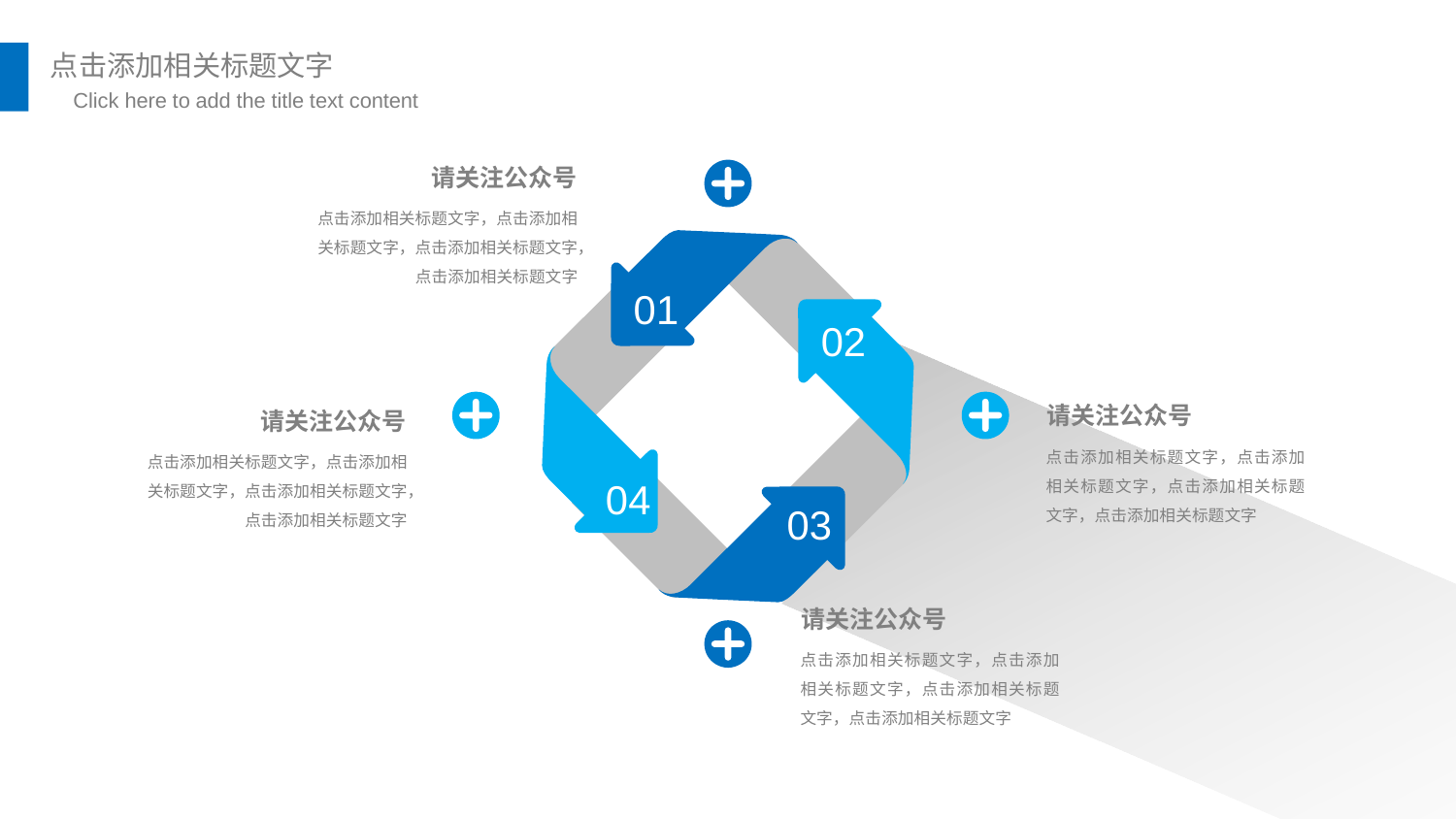

请关注公众号

01
02
04
03
点击添加相关标题文字，点击添加相关标题文字，点击添加相关标题文字，点击添加相关标题文字

请关注公众号
请关注公众号
点击添加相关标题文字，点击添加相关标题文字，点击添加相关标题文字，点击添加相关标题文字
点击添加相关标题文字，点击添加相关标题文字，点击添加相关标题文字，点击添加相关标题文字

请关注公众号

点击添加相关标题文字，点击添加相关标题文字，点击添加相关标题文字，点击添加相关标题文字